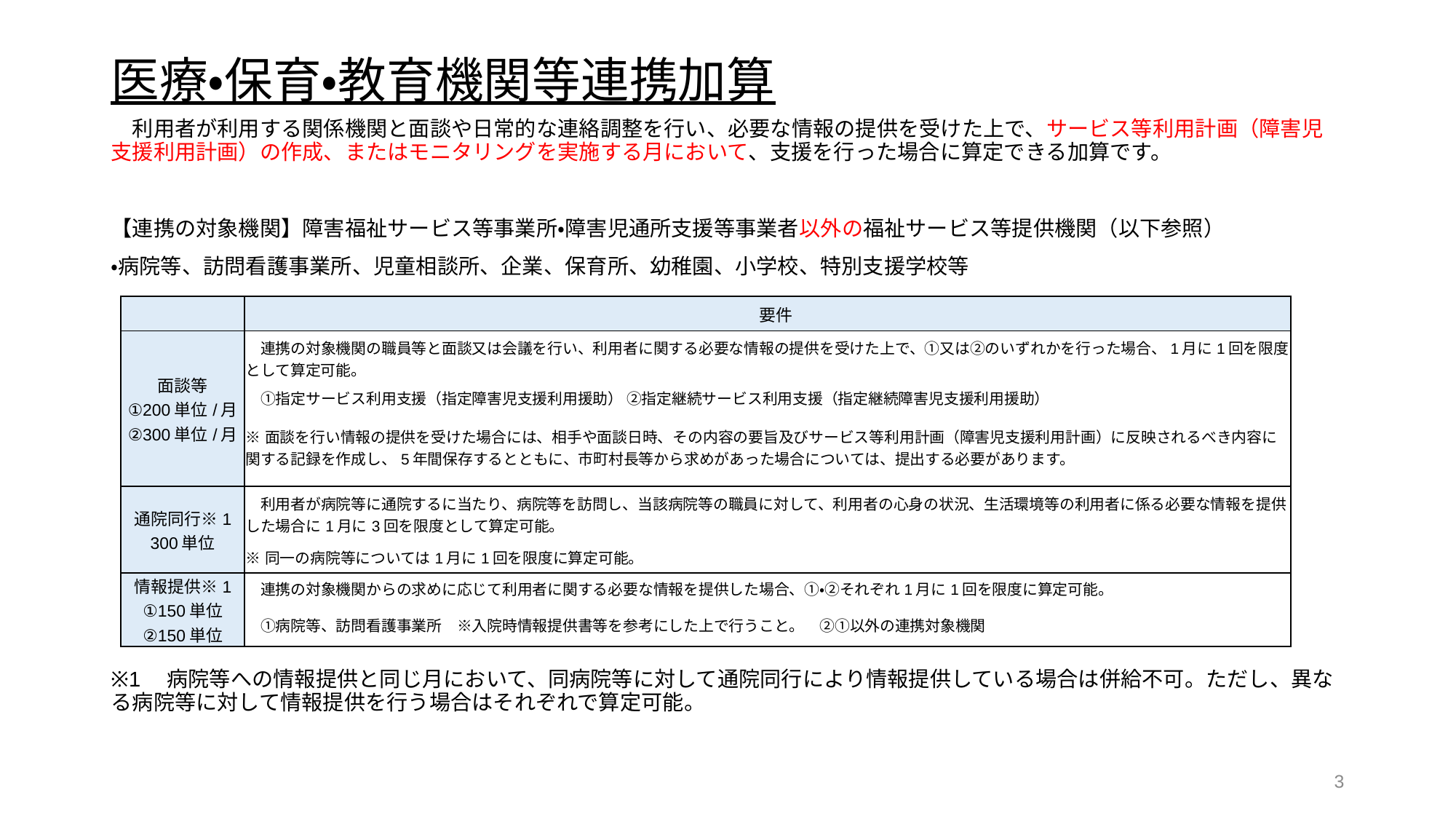

# 医療・保育・教育機関等連携加算
　利用者が利用する関係機関と面談や日常的な連絡調整を行い、必要な情報の提供を受けた上で、サービス等利用計画（障害児支援利用計画）の作成、またはモニタリングを実施する月において、支援を行った場合に算定できる加算です。

【連携の対象機関】障害福祉サービス等事業所・障害児通所支援等事業者以外の福祉サービス等提供機関（以下参照）
・病院等、訪問看護事業所、児童相談所、企業、保育所、幼稚園、小学校、特別支援学校等

※1　病院等への情報提供と同じ月において、同病院等に対して通院同行により情報提供している場合は併給不可。ただし、異なる病院等に対して情報提供を行う場合はそれぞれで算定可能。
|  | 要件 |
| --- | --- |
| 面談等 ①200単位/月 ②300単位/月 | 連携の対象機関の職員等と面談又は会議を行い、利用者に関する必要な情報の提供を受けた上で、①又は②のいずれかを行った場合、1月に1回を限度として算定可能。 |
|  | ①指定サービス利用支援（指定障害児支援利用援助） ②指定継続サービス利用支援（指定継続障害児支援利用援助） ※面談を行い情報の提供を受けた場合には、相手や面談日時、その内容の要旨及びサービス等利用計画（障害児支援利用計画）に反映されるべき内容に関する記録を作成し、5年間保存するとともに、市町村長等から求めがあった場合については、提出する必要があります。 |
| 通院同行※1 300単位 | 利用者が病院等に通院するに当たり、病院等を訪問し、当該病院等の職員に対して、利用者の心身の状況、生活環境等の利用者に係る必要な情報を提供した場合に1月に3回を限度として算定可能。 |
|  | ※同一の病院等については1月に1回を限度に算定可能。 |
| 情報提供※1 ①150単位 ②150単位 | 連携の対象機関からの求めに応じて利用者に関する必要な情報を提供した場合、①・②それぞれ1月に1回を限度に算定可能。 |
|  | ①病院等、訪問看護事業所　※入院時情報提供書等を参考にした上で行うこと。　②①以外の連携対象機関 |
3